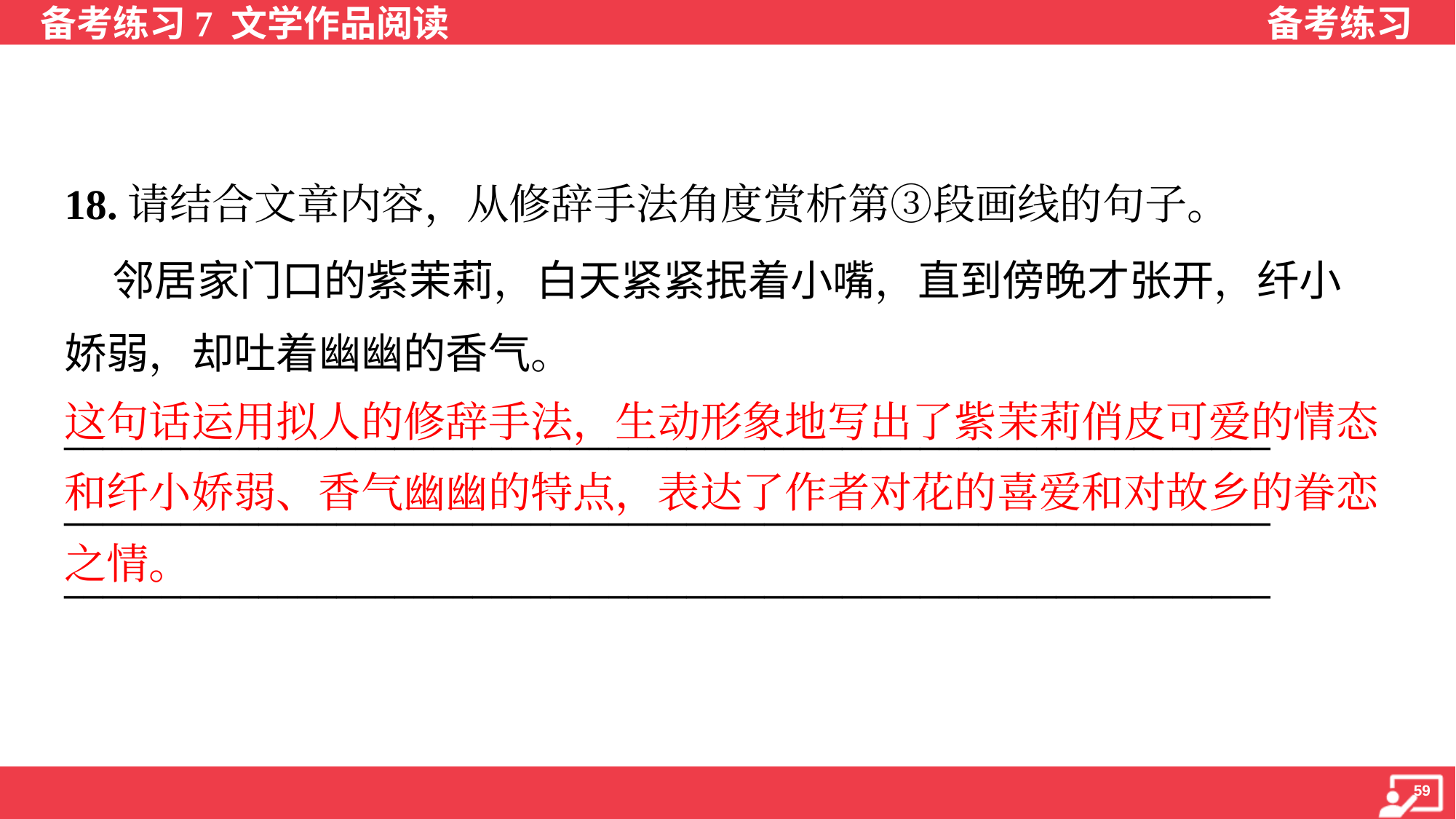

18.请结合文章内容，从修辞手法角度赏析第③段画线的句子。
    邻居家门口的紫茉莉，白天紧紧抿着小嘴，直到傍晚才张开，纤小
娇弱，却吐着幽幽的香气。
这句话运用拟人的修辞手法，生动形象地写出了紫茉莉俏皮可爱的情态
和纤小娇弱、香气幽幽的特点，表达了作者对花的喜爱和对故乡的眷恋
之情。
______________________________________________________________
______________________________________________________________
______________________________________________________________